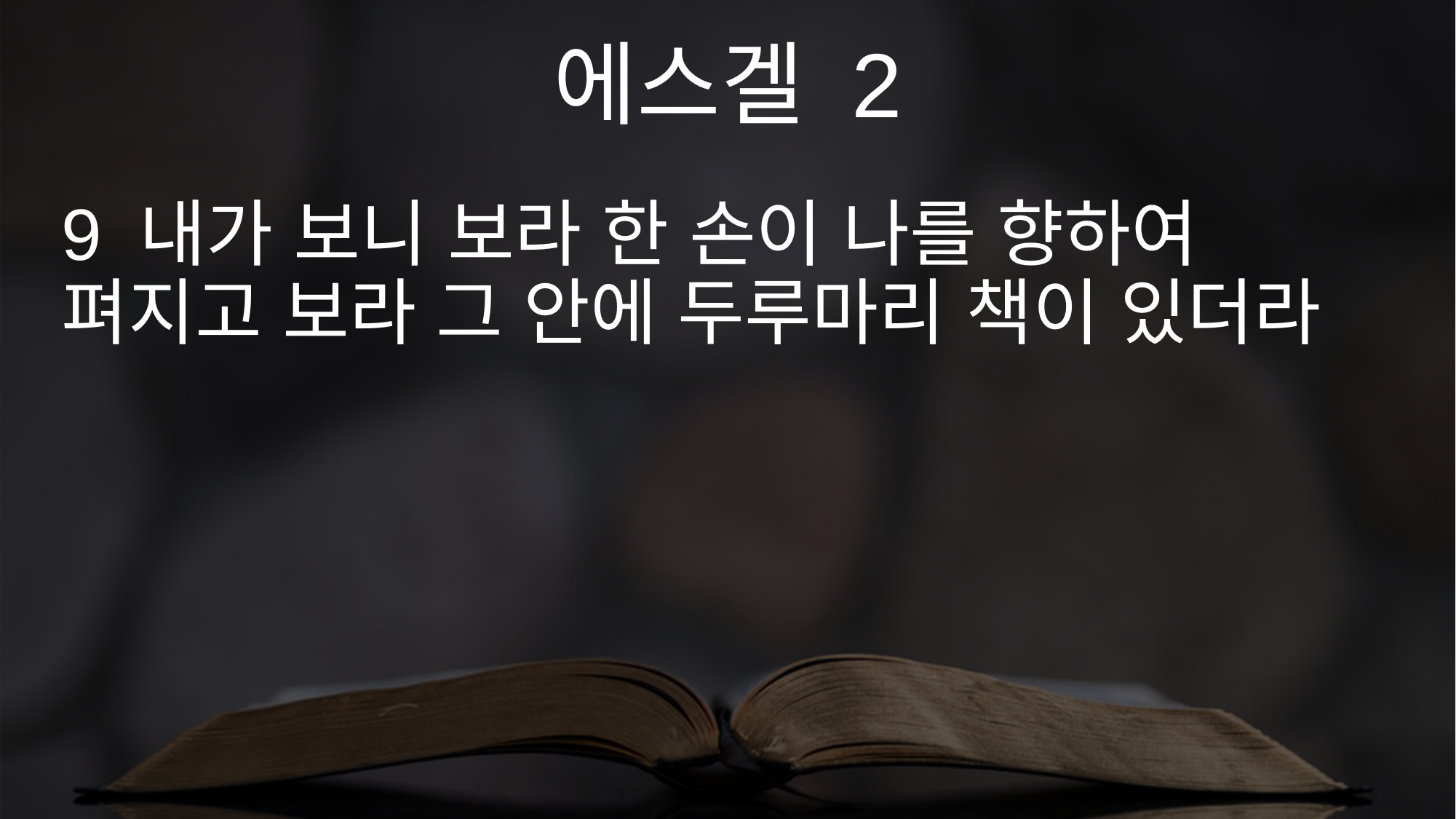

에스겔 2
9 내가 보니 보라 한 손이 나를 향하여 펴지고 보라 그 안에 두루마리 책이 있더라